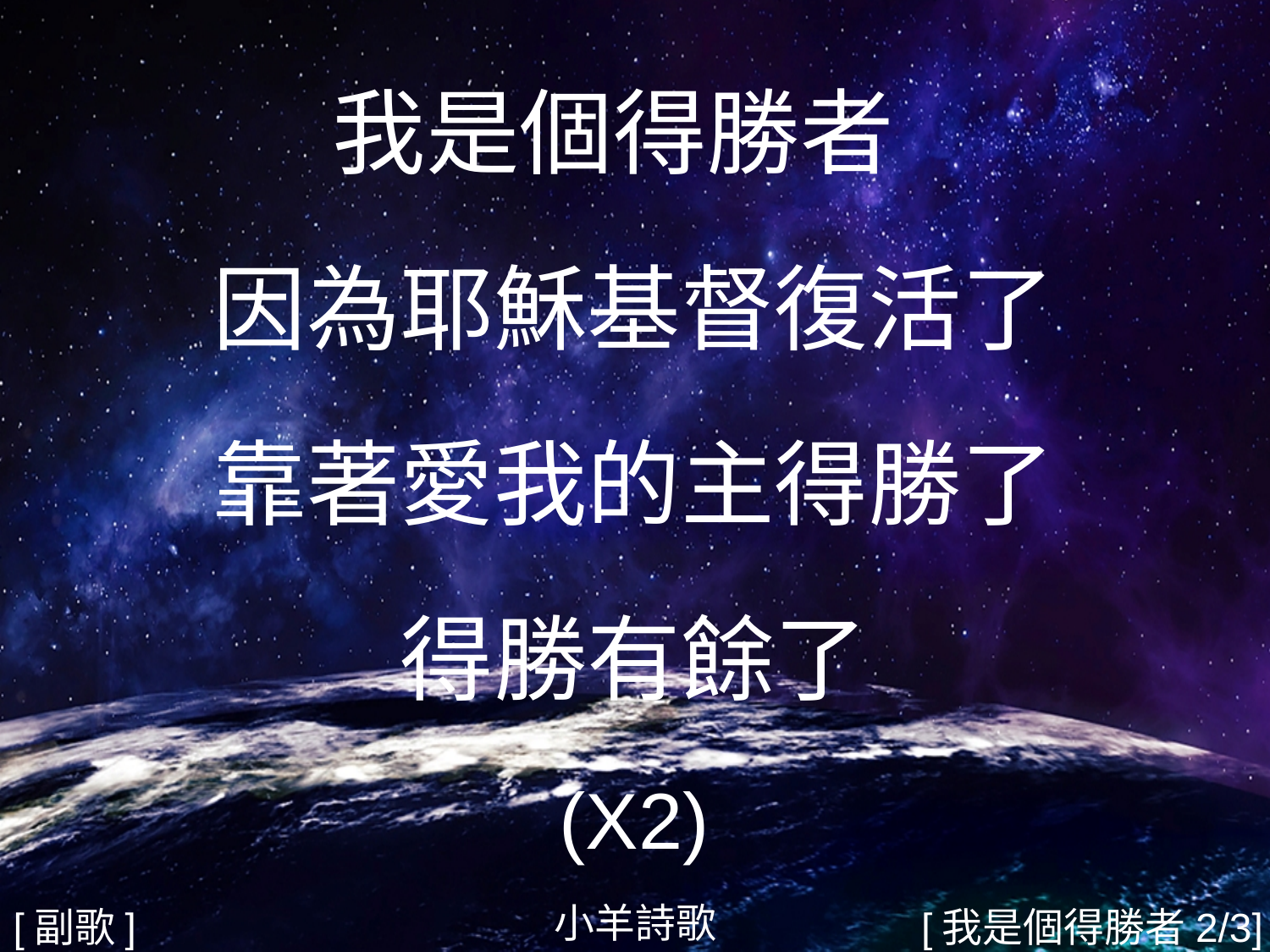

我是個得勝者

因為耶穌基督復活了

靠著愛我的主得勝了

得勝有餘了

(X2)
#

小羊詩歌
[副歌]
[我是個得勝者2/3]